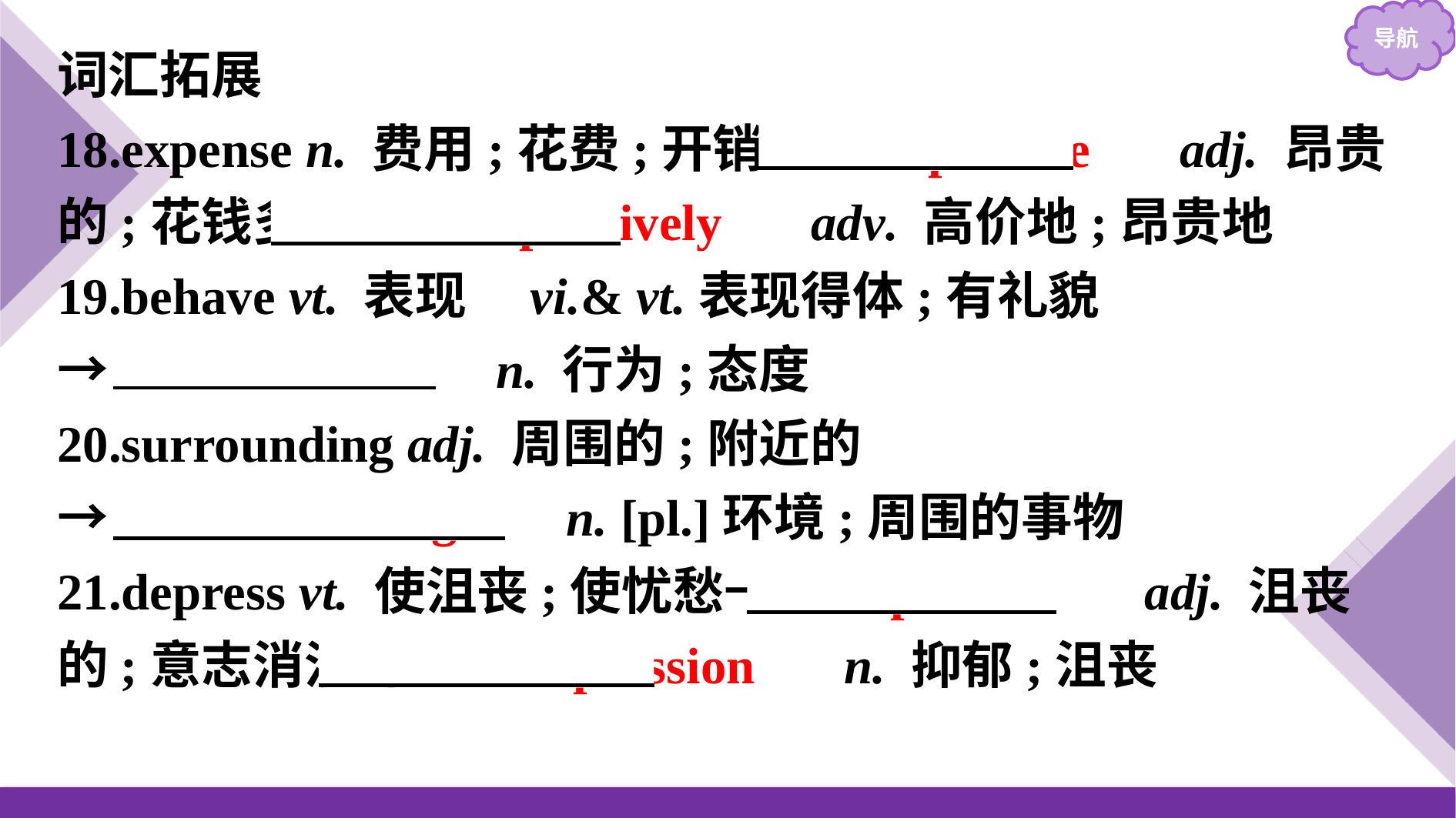

词汇拓展
18.expense n. 费用;花费;开销→　expensive　 adj. 昂贵的;花钱多的→　expensively　 adv. 高价地;昂贵地
19.behave vt. 表现　vi.& vt.表现得体;有礼貌
→　behaviour　 n. 行为;态度
20.surrounding adj. 周围的;附近的
→　surroundings　 n. [pl.]环境;周围的事物
21.depress vt. 使沮丧;使忧愁→　depressed　 adj. 沮丧的;意志消沉的→　depression　 n. 抑郁;沮丧